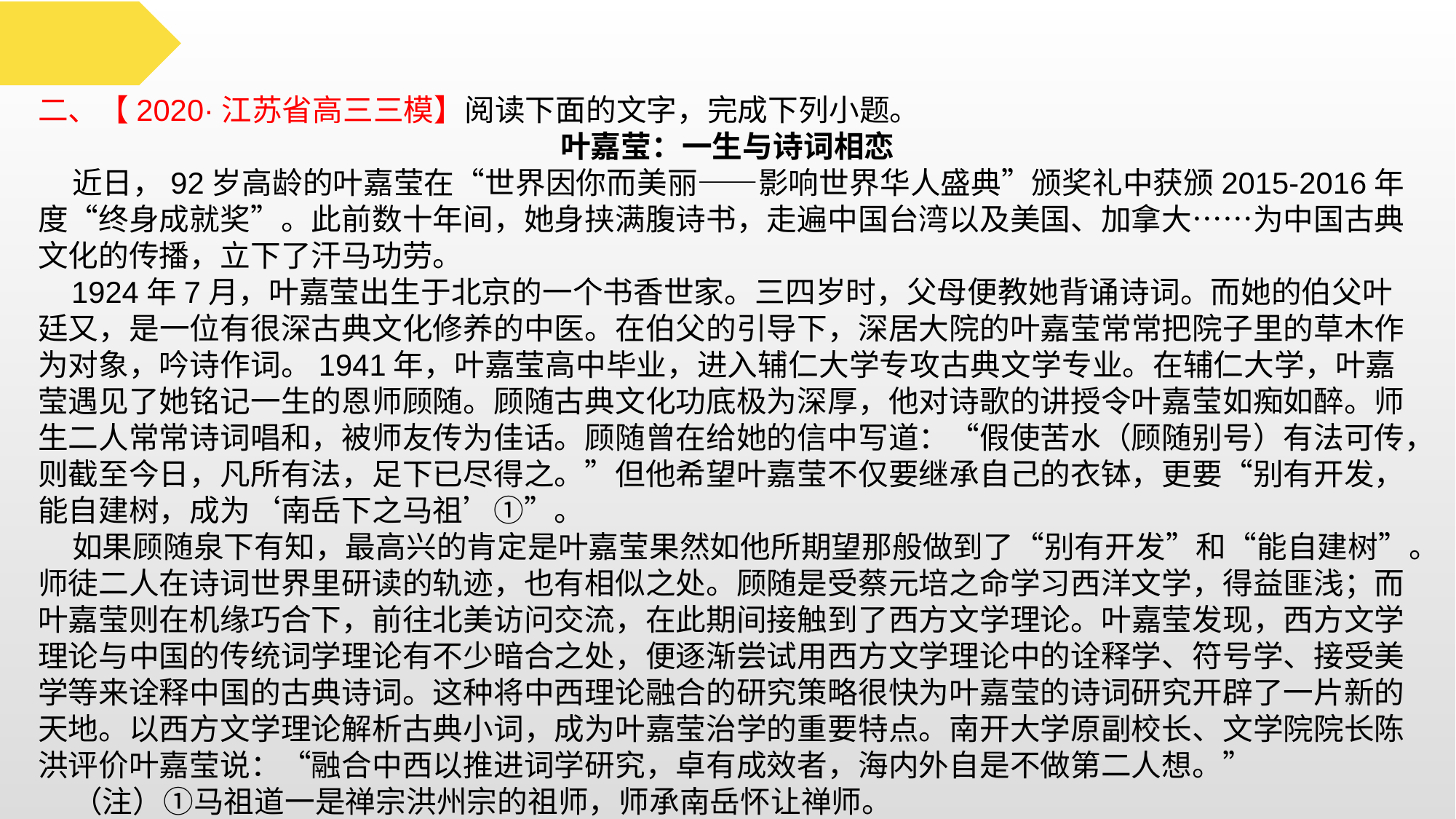

二、【2020·江苏省高三三模】阅读下面的文字，完成下列小题。
叶嘉莹：一生与诗词相恋
    近日，92岁高龄的叶嘉莹在“世界因你而美丽——影响世界华人盛典”颁奖礼中获颁2015-2016年度“终身成就奖”。此前数十年间，她身挟满腹诗书，走遍中国台湾以及美国、加拿大……为中国古典文化的传播，立下了汗马功劳。
    1924年7月，叶嘉莹出生于北京的一个书香世家。三四岁时，父母便教她背诵诗词。而她的伯父叶廷又，是一位有很深古典文化修养的中医。在伯父的引导下，深居大院的叶嘉莹常常把院子里的草木作为对象，吟诗作词。1941年，叶嘉莹高中毕业，进入辅仁大学专攻古典文学专业。在辅仁大学，叶嘉莹遇见了她铭记一生的恩师顾随。顾随古典文化功底极为深厚，他对诗歌的讲授令叶嘉莹如痴如醉。师生二人常常诗词唱和，被师友传为佳话。顾随曾在给她的信中写道：“假使苦水（顾随别号）有法可传，则截至今日，凡所有法，足下已尽得之。”但他希望叶嘉莹不仅要继承自己的衣钵，更要“别有开发，能自建树，成为‘南岳下之马祖’①”。
    如果顾随泉下有知，最高兴的肯定是叶嘉莹果然如他所期望那般做到了“别有开发”和“能自建树”。师徒二人在诗词世界里研读的轨迹，也有相似之处。顾随是受蔡元培之命学习西洋文学，得益匪浅；而叶嘉莹则在机缘巧合下，前往北美访问交流，在此期间接触到了西方文学理论。叶嘉莹发现，西方文学理论与中国的传统词学理论有不少暗合之处，便逐渐尝试用西方文学理论中的诠释学、符号学、接受美学等来诠释中国的古典诗词。这种将中西理论融合的研究策略很快为叶嘉莹的诗词研究开辟了一片新的天地。以西方文学理论解析古典小词，成为叶嘉莹治学的重要特点。南开大学原副校长、文学院院长陈洪评价叶嘉莹说：“融合中西以推进词学研究，卓有成效者，海内外自是不做第二人想。”
    （注）①马祖道一是禅宗洪州宗的祖师，师承南岳怀让禅师。